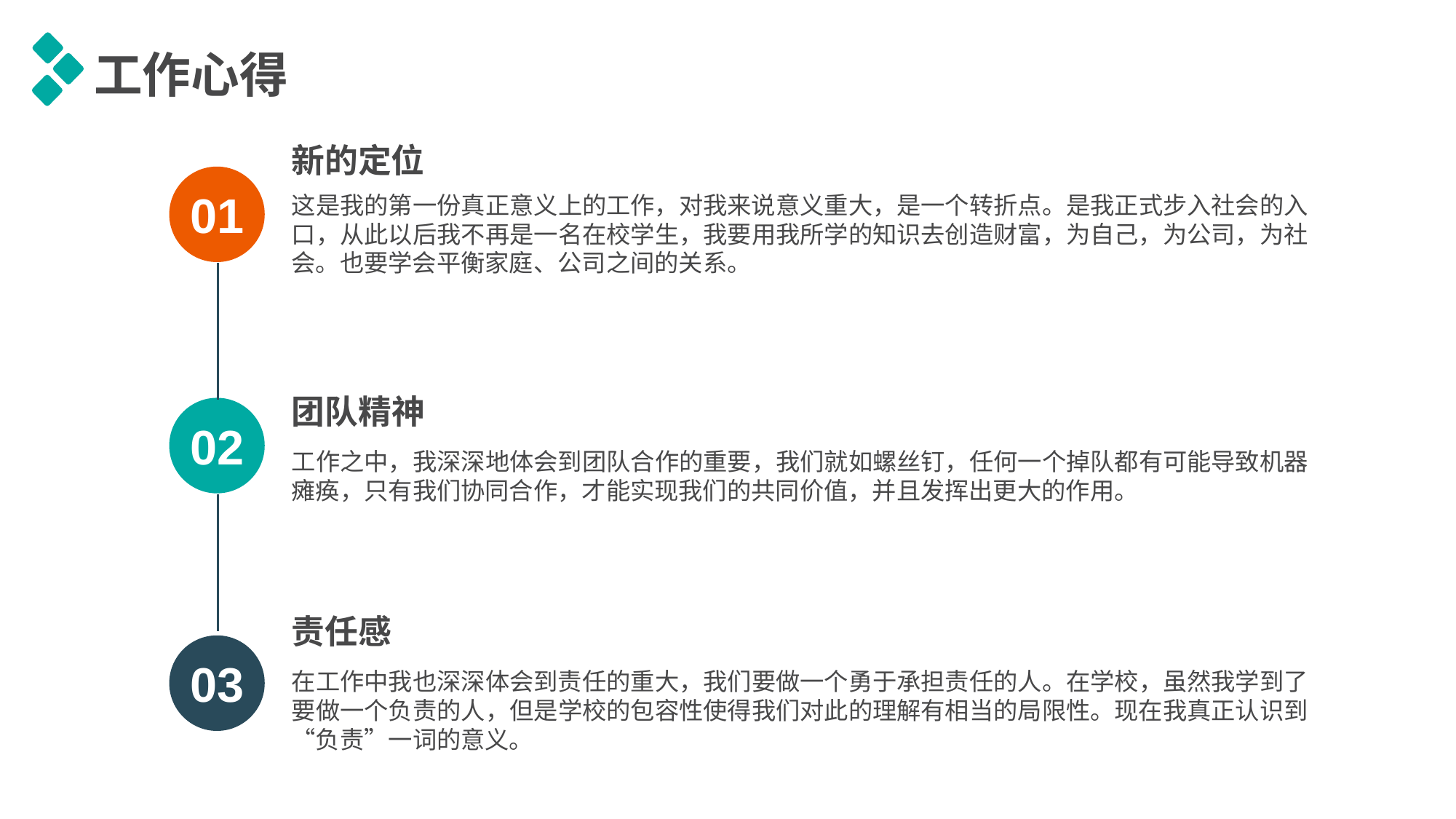

工作心得

新的定位

01
这是我的第一份真正意义上的工作，对我来说意义重大，是一个转折点。是我正式步入社会的入口，从此以后我不再是一名在校学生，我要用我所学的知识去创造财富，为自己，为公司，为社会。也要学会平衡家庭、公司之间的关系。
团队精神

02
工作之中，我深深地体会到团队合作的重要，我们就如螺丝钉，任何一个掉队都有可能导致机器瘫痪，只有我们协同合作，才能实现我们的共同价值，并且发挥出更大的作用。
责任感

03
在工作中我也深深体会到责任的重大，我们要做一个勇于承担责任的人。在学校，虽然我学到了要做一个负责的人，但是学校的包容性使得我们对此的理解有相当的局限性。现在我真正认识到“负责”一词的意义。